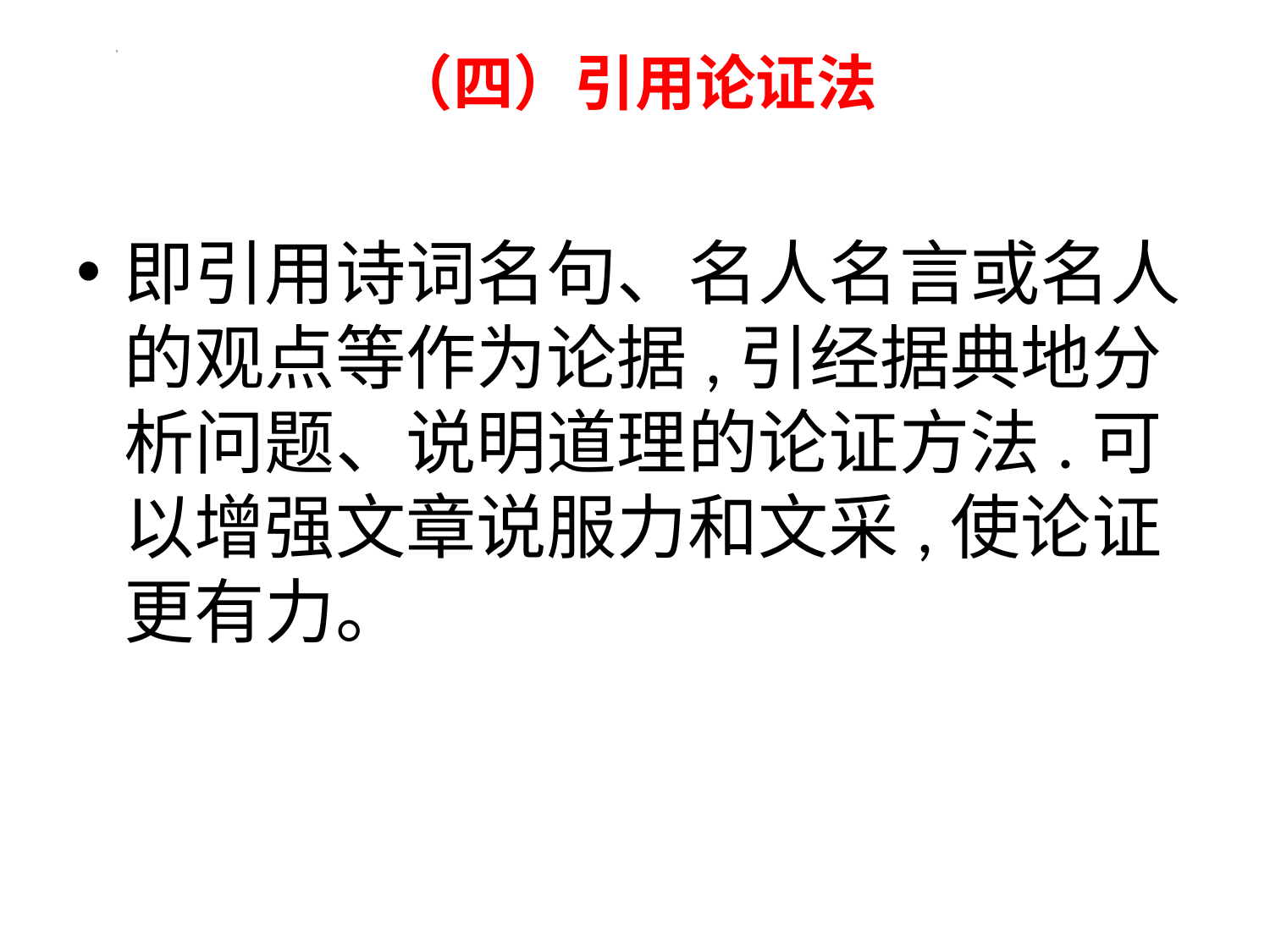

# （四）引用论证法
即引用诗词名句、名人名言或名人的观点等作为论据,引经据典地分析问题、说明道理的论证方法.可以增强文章说服力和文采,使论证更有力。